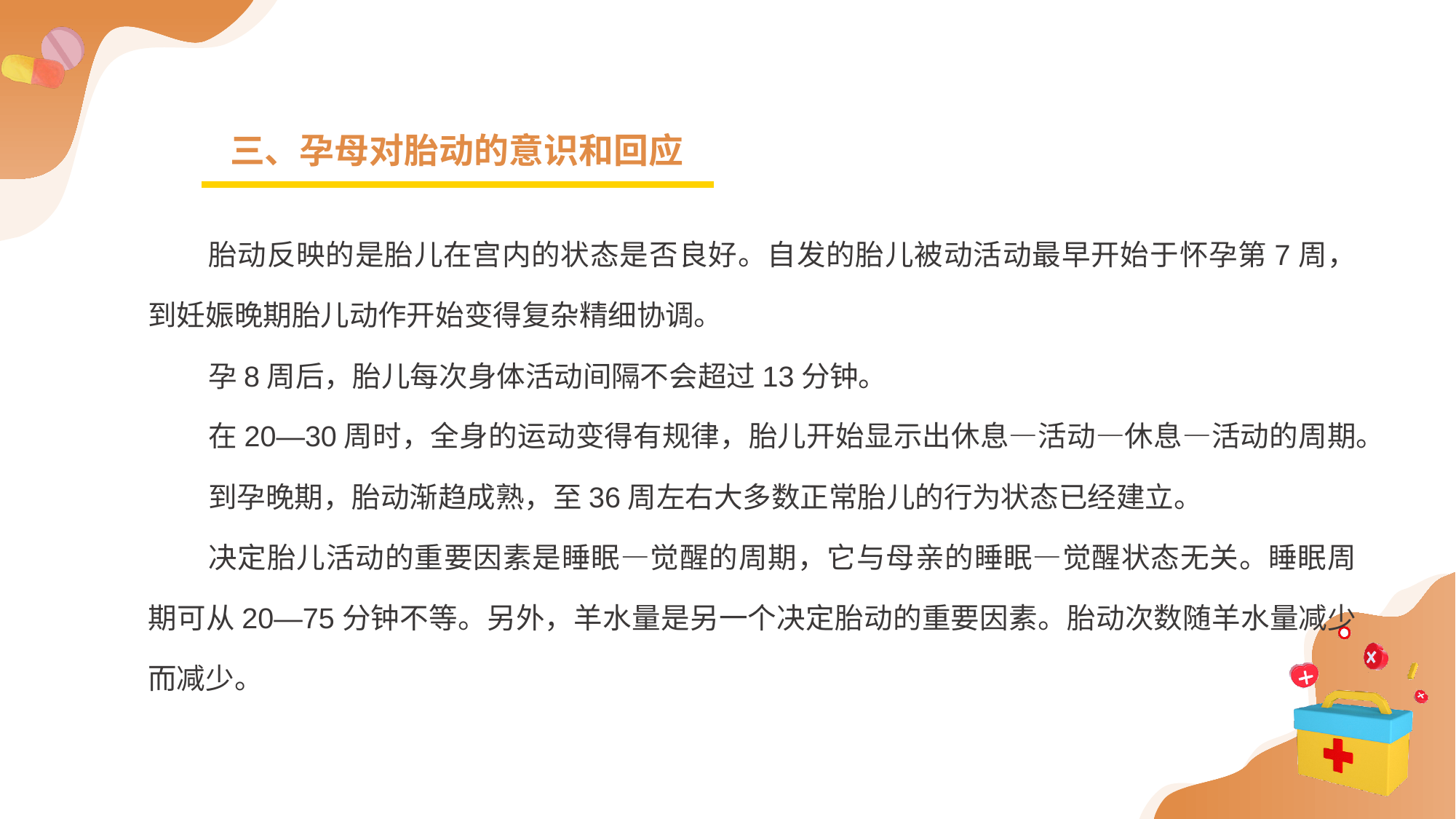

三、孕母对胎动的意识和回应
胎动反映的是胎儿在宫内的状态是否良好。自发的胎儿被动活动最早开始于怀孕第7周，到妊娠晚期胎儿动作开始变得复杂精细协调。
孕8周后，胎儿每次身体活动间隔不会超过13分钟。
在20—30周时，全身的运动变得有规律，胎儿开始显示出休息—活动—休息—活动的周期。
到孕晚期，胎动渐趋成熟，至36周左右大多数正常胎儿的行为状态已经建立。
决定胎儿活动的重要因素是睡眠—觉醒的周期，它与母亲的睡眠—觉醒状态无关。睡眠周期可从20—75分钟不等。另外，羊水量是另一个决定胎动的重要因素。胎动次数随羊水量减少而减少。